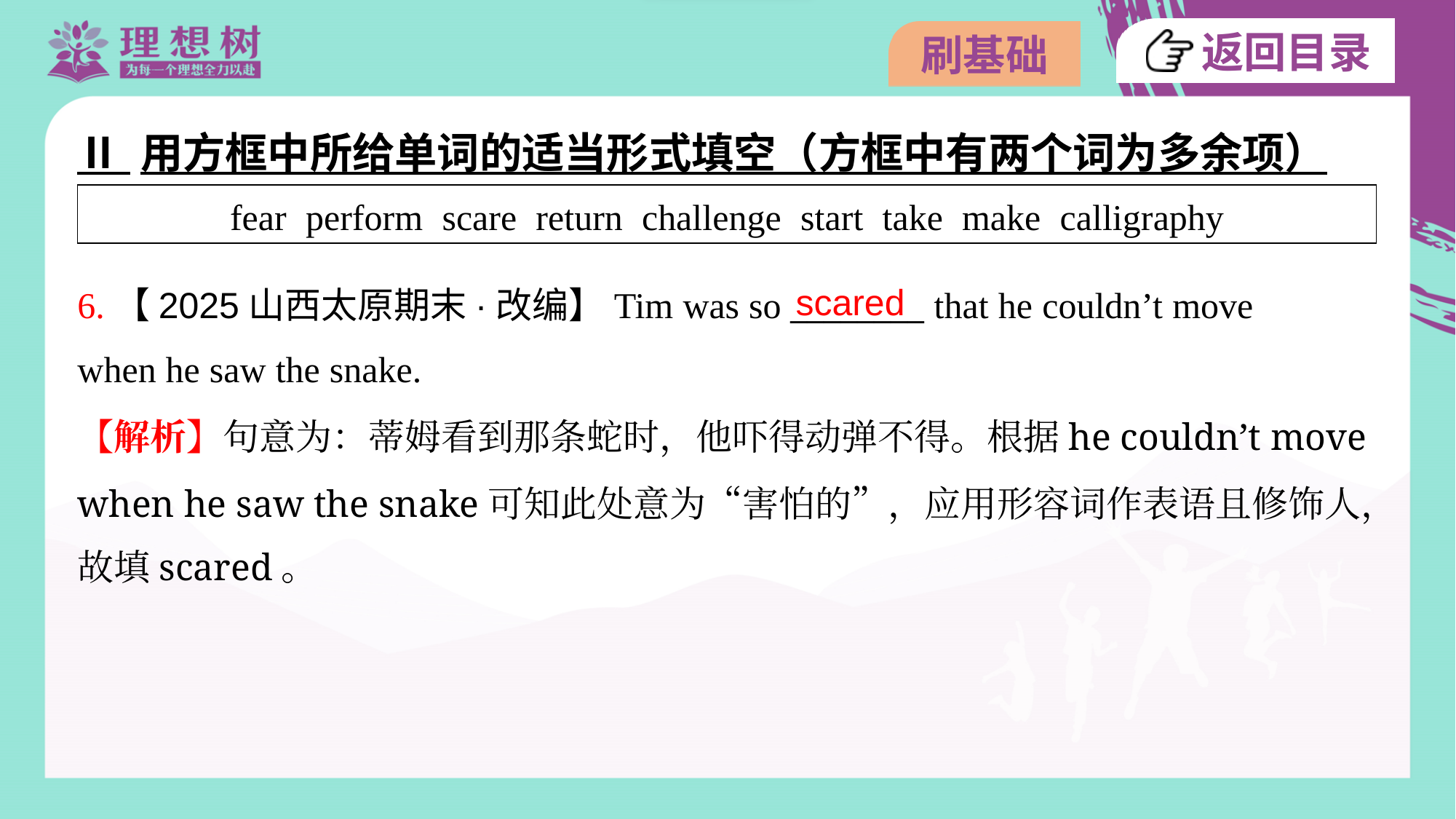

Ⅱ 用方框中所给单词的适当形式填空（方框中有两个词为多余项）
| fear perform scare return challenge start take make calligraphy |
| --- |
scared
6.【2025山西太原期末·改编】Tim was so ________ that he couldn’t move
when he saw the snake.
【解析】句意为：蒂姆看到那条蛇时，他吓得动弹不得。根据he couldn’t move
when he saw the snake可知此处意为“害怕的”，应用形容词作表语且修饰人，
故填scared。